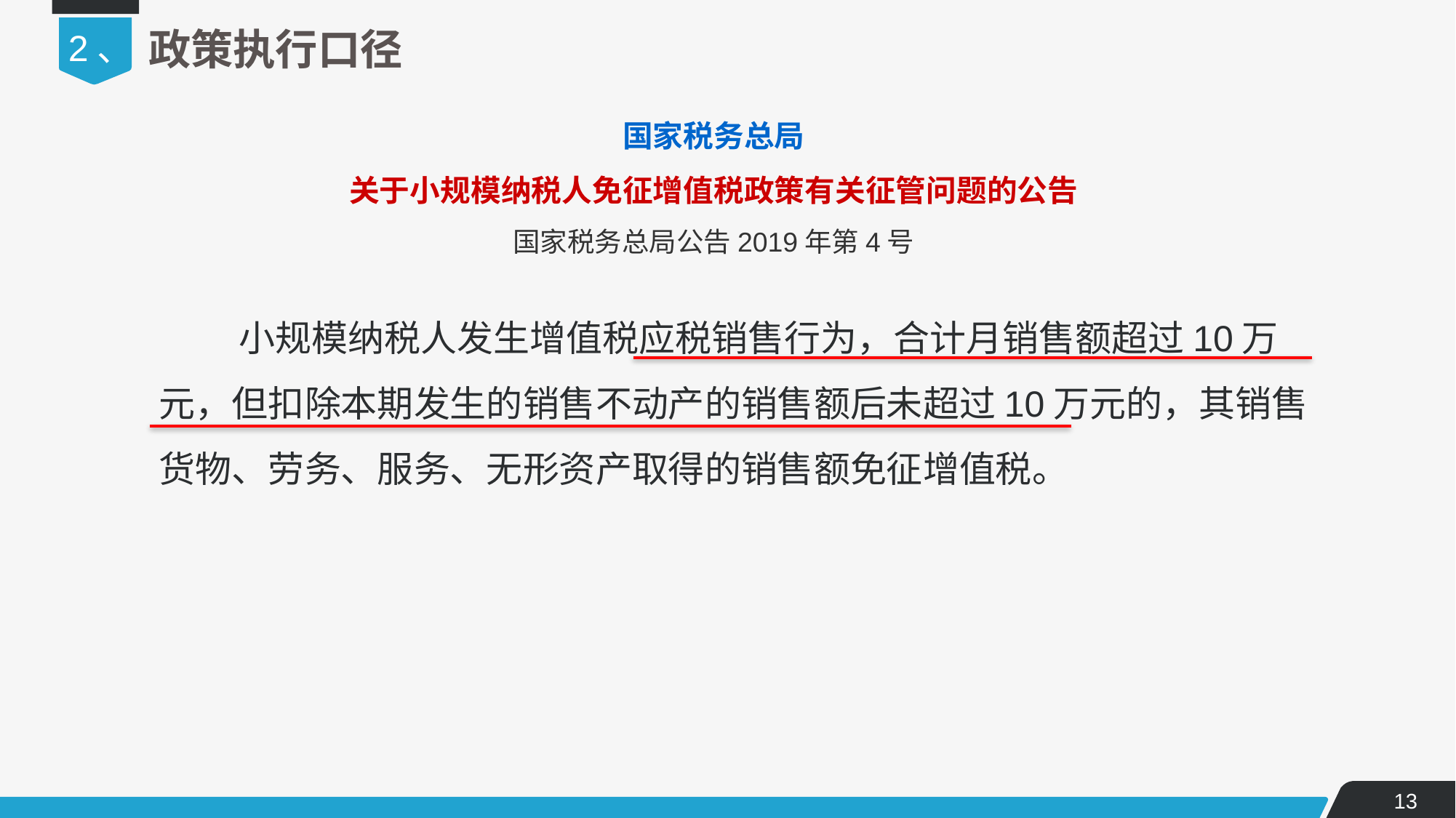

2、
政策执行口径
国家税务总局
关于小规模纳税人免征增值税政策有关征管问题的公告
国家税务总局公告2019年第4号
  小规模纳税人发生增值税应税销售行为，合计月销售额超过10万元，但扣除本期发生的销售不动产的销售额后未超过10万元的，其销售货物、劳务、服务、无形资产取得的销售额免征增值税。